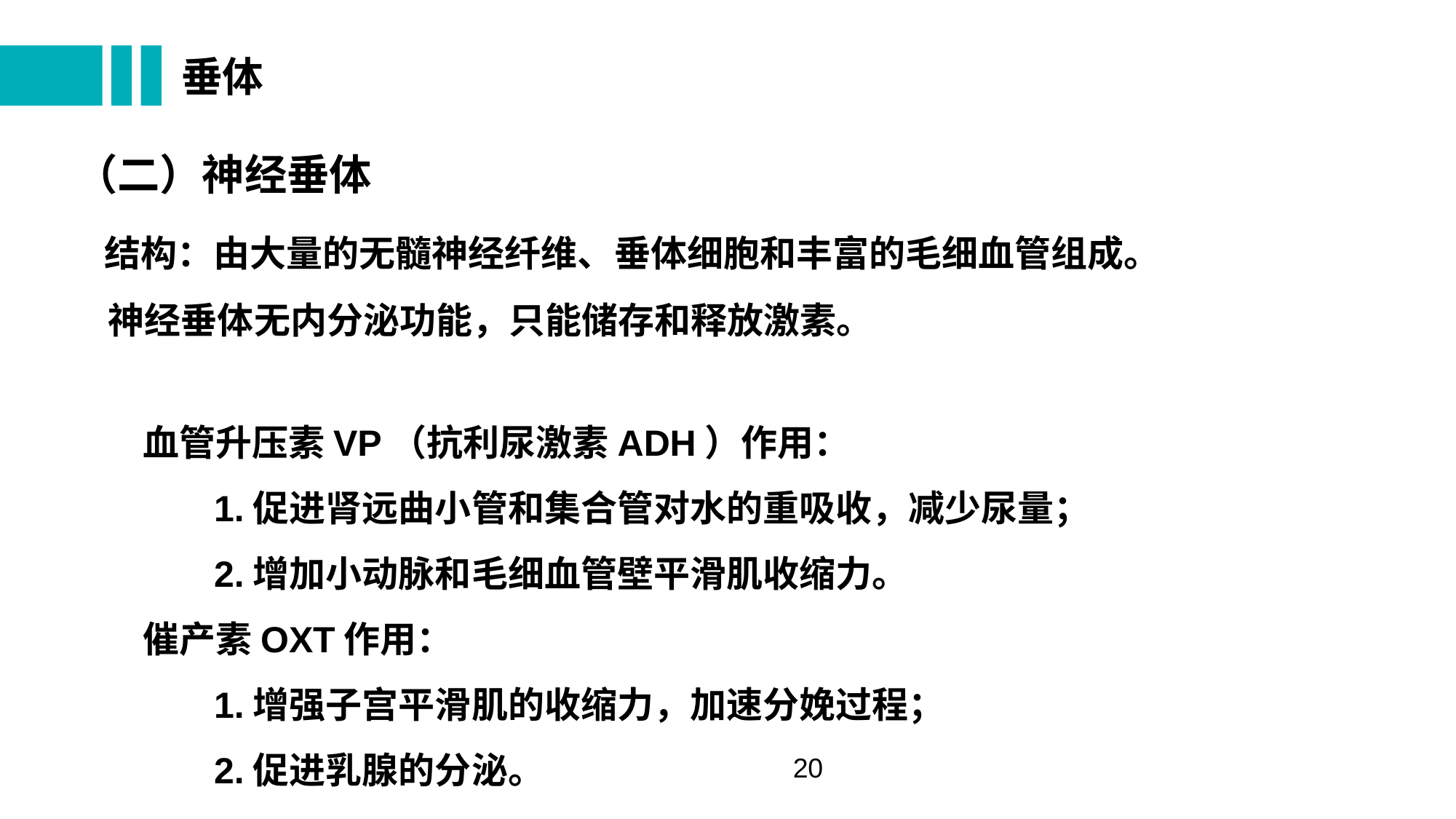

# 垂体
（二）神经垂体
  结构：由大量的无髓神经纤维、垂体细胞和丰富的毛细血管组成。
   神经垂体无内分泌功能，只能储存和释放激素。
血管升压素VP（抗利尿激素ADH）作用：
       1.促进肾远曲小管和集合管对水的重吸收，减少尿量；
       2.增加小动脉和毛细血管壁平滑肌收缩力。
催产素OXT作用：
       1.增强子宫平滑肌的收缩力，加速分娩过程；
       2.促进乳腺的分泌。
20